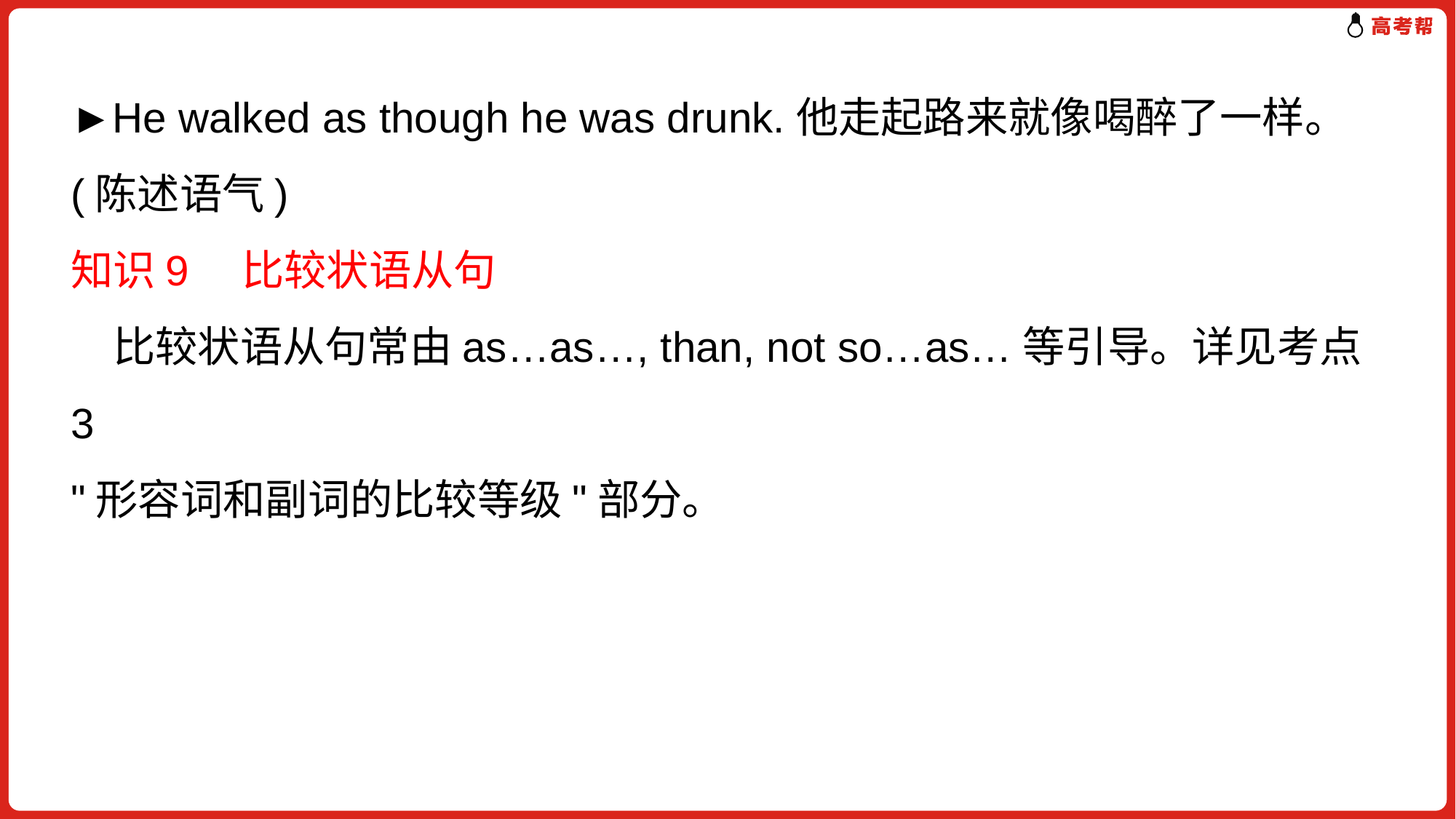

►He walked as though he was drunk.他走起路来就像喝醉了一样。(陈述语气)
知识9　比较状语从句
　比较状语从句常由as…as…, than, not so…as…等引导。详见考点3
"形容词和副词的比较等级"部分。